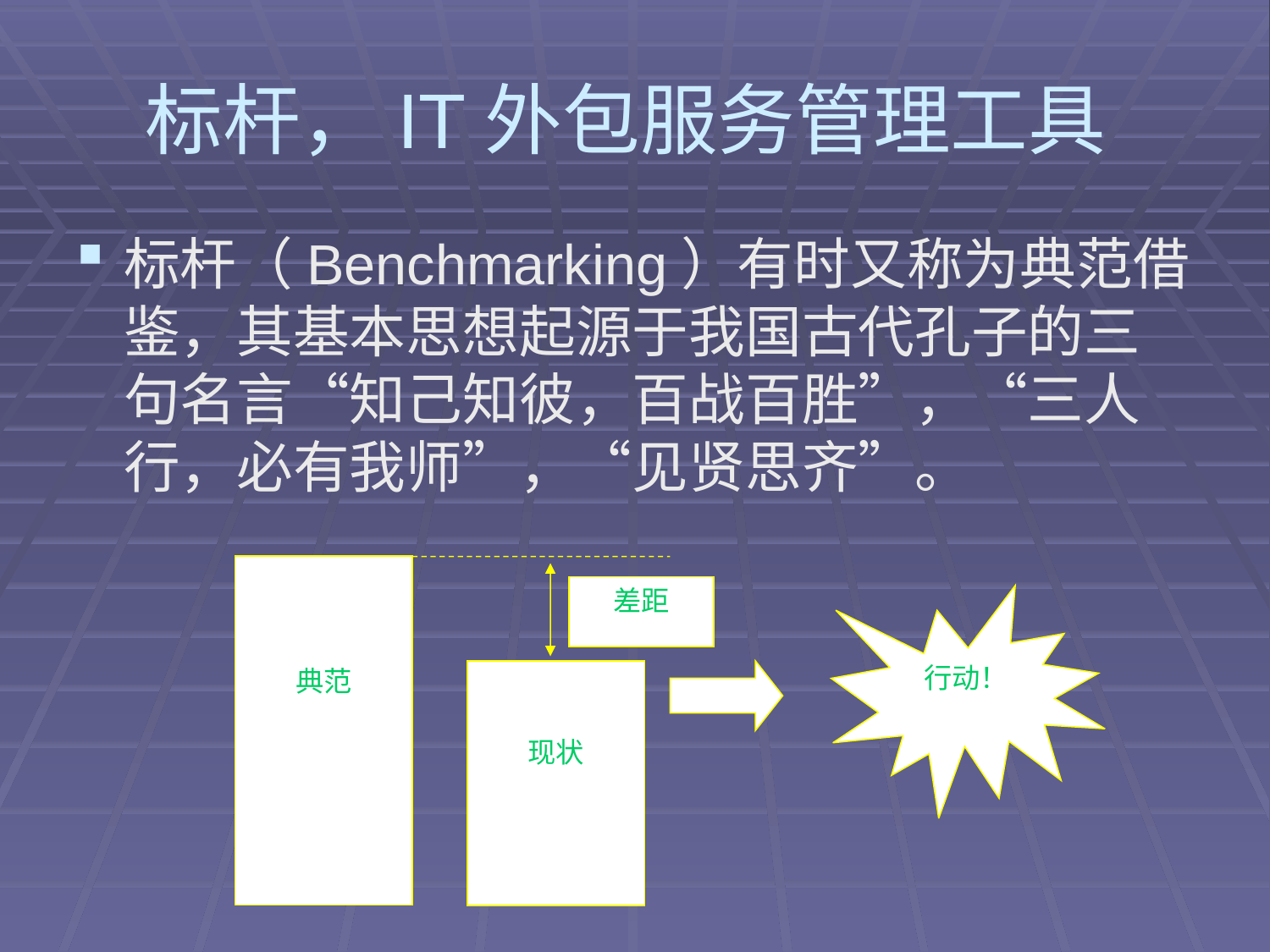

# 标杆，IT外包服务管理工具
标杆（Benchmarking）有时又称为典范借鉴，其基本思想起源于我国古代孔子的三句名言“知己知彼，百战百胜”，“三人行，必有我师”，“见贤思齐”。

典范

差距
行动！

现状